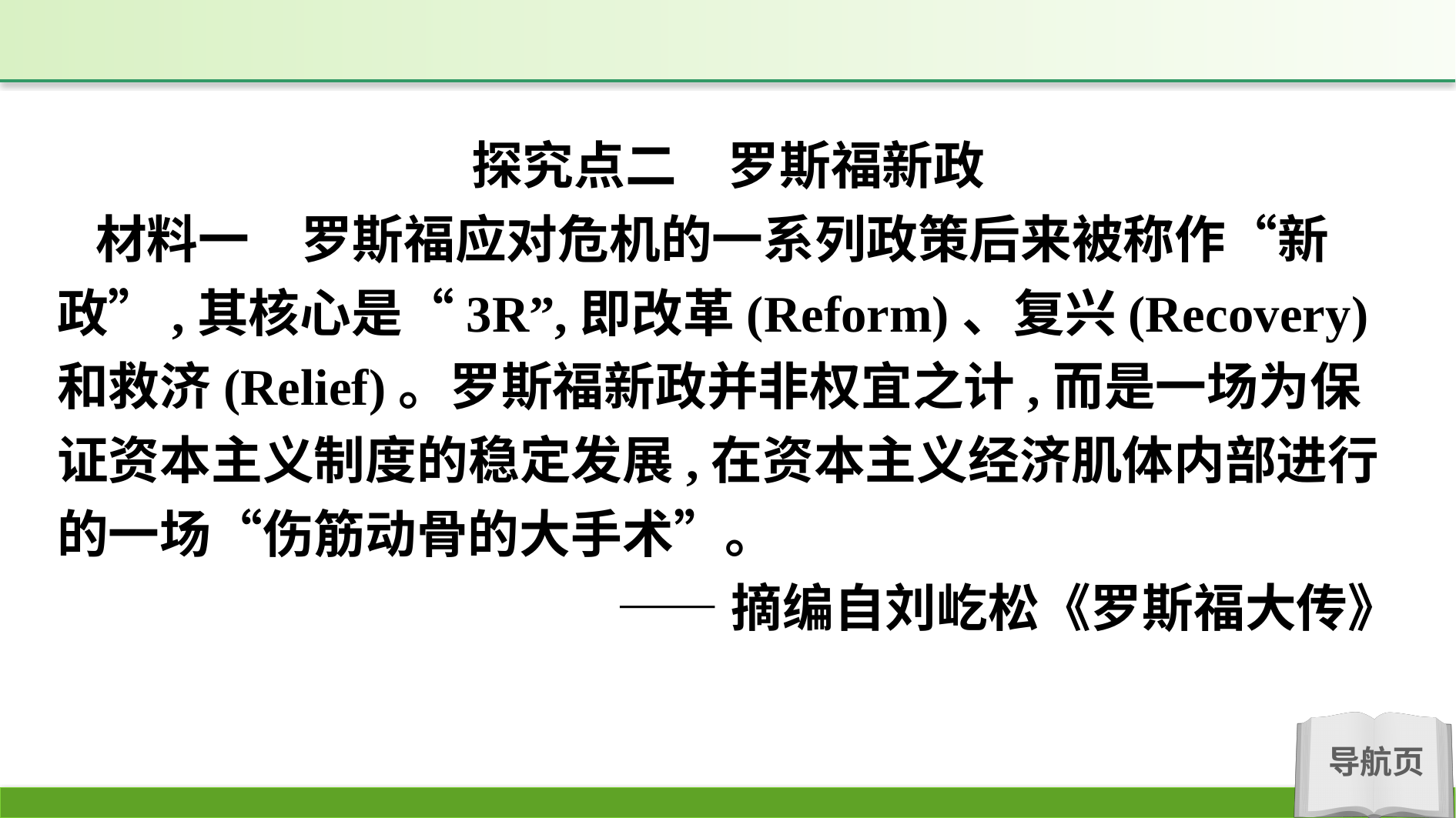

探究点二　罗斯福新政
材料一　罗斯福应对危机的一系列政策后来被称作“新政”,其核心是“3R”,即改革(Reform)、复兴(Recovery)和救济(Relief)。罗斯福新政并非权宜之计,而是一场为保证资本主义制度的稳定发展,在资本主义经济肌体内部进行的一场“伤筋动骨的大手术”。
——摘编自刘屹松《罗斯福大传》